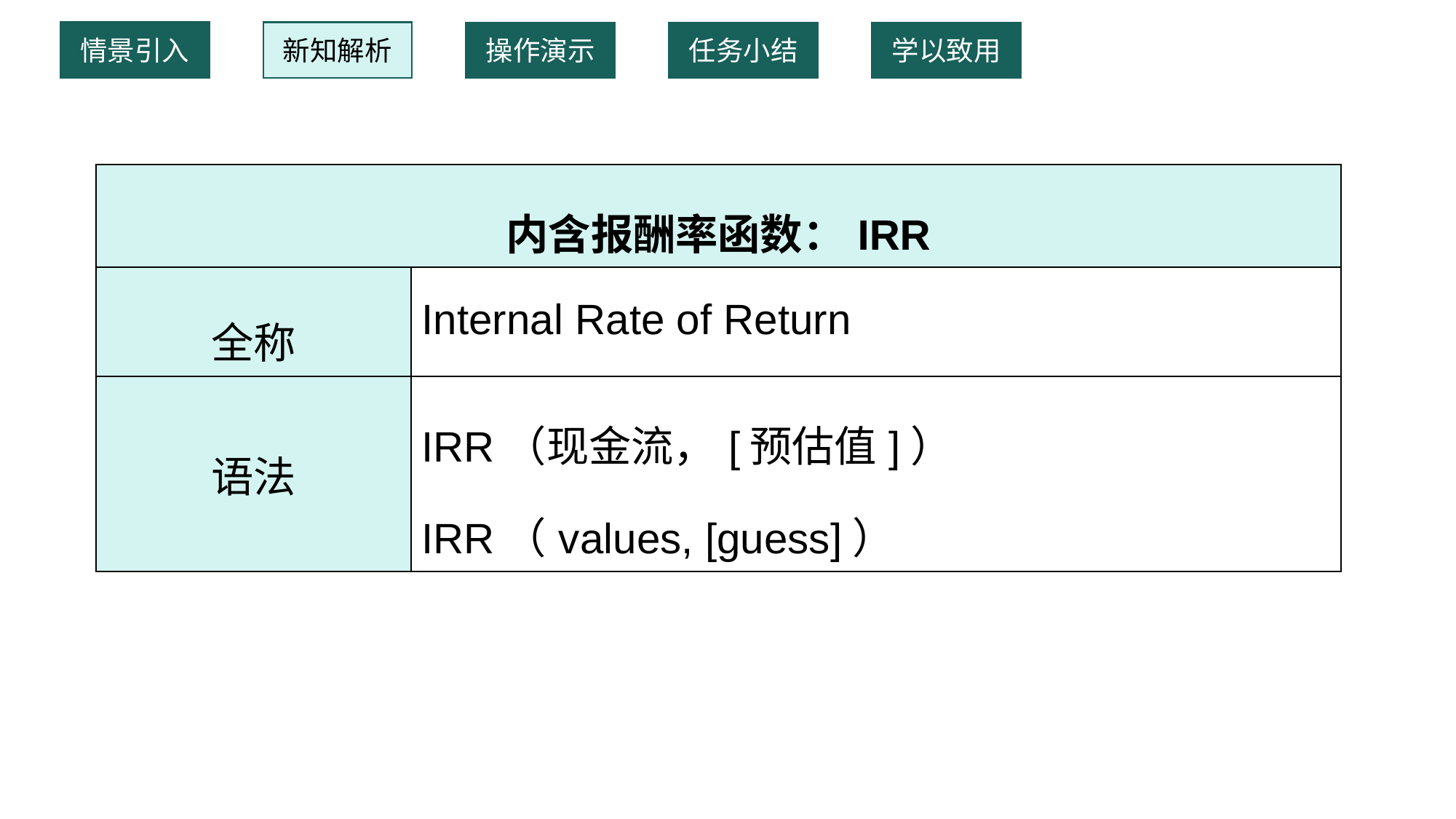

情景引入
新知解析
操作演示
任务小结
学以致用
| 内含报酬率函数：IRR |  |
| --- | --- |
| 全称 | Internal Rate of Return |
| 语法 | IRR（现金流，[预估值]） IRR（values, [guess]） |